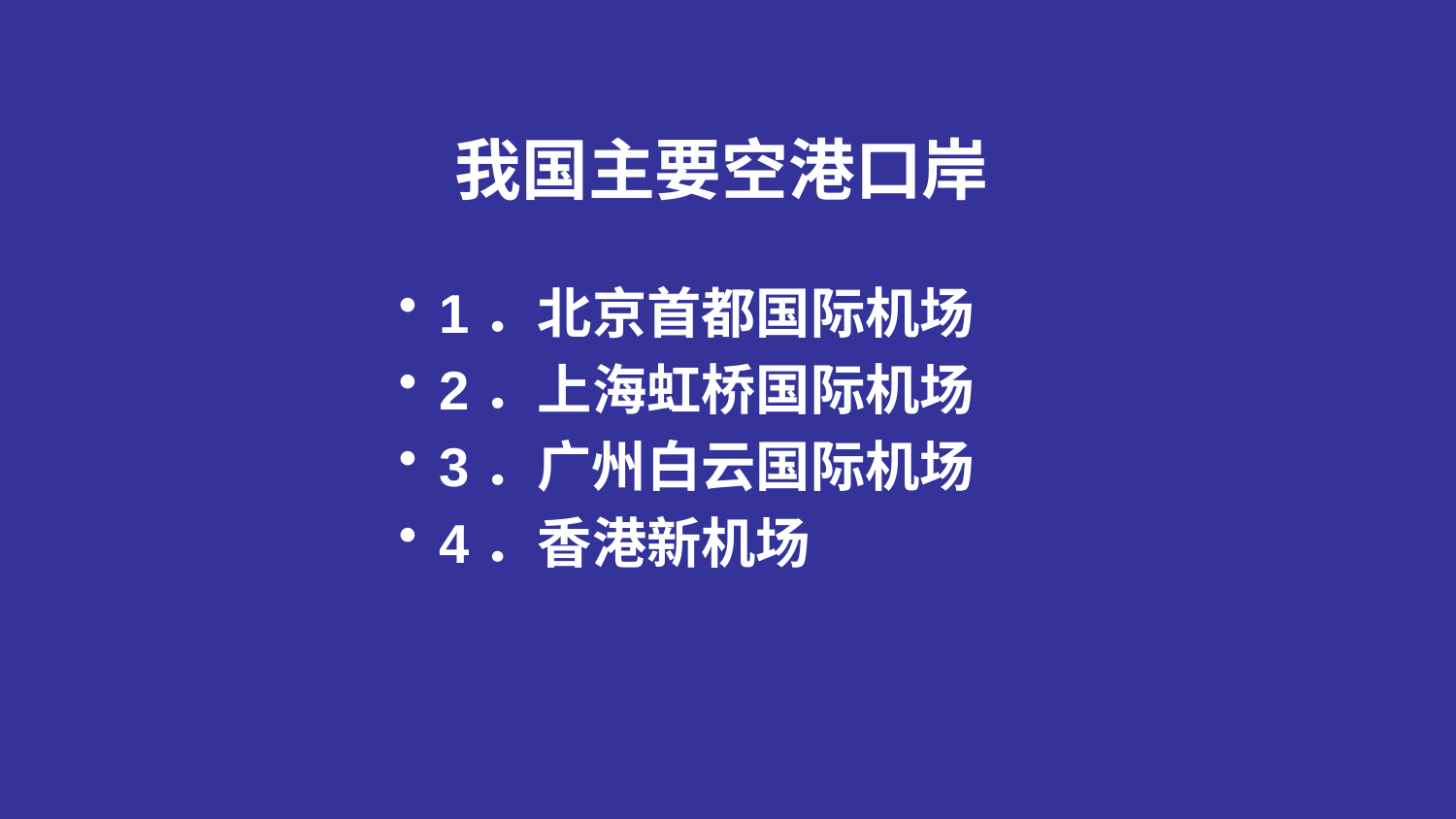

# 我国主要空港口岸
1．北京首都国际机场
2．上海虹桥国际机场
3．广州白云国际机场
4．香港新机场